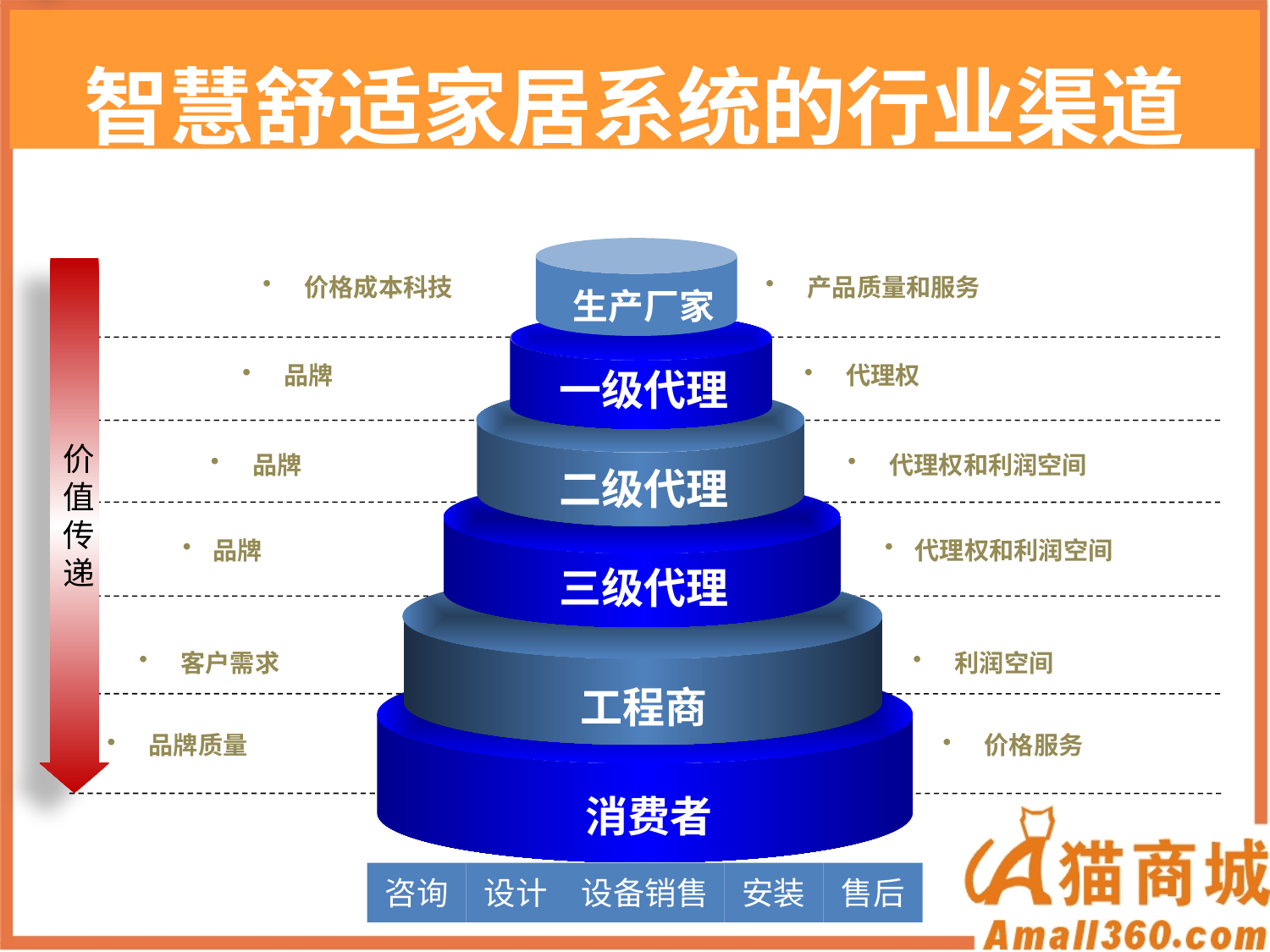

价值传递
智慧舒适家居系统的行业渠道

# 单击此处添加标题

价值传递
 价格成本科技
 产品质量和服务
生产厂家

一级代理

二级代理

三级代理

 品牌
 代理权

 品牌
 代理权和利润空间

品牌
代理权和利润空间

 客户需求
 利润空间

工程商

 品牌质量
 价格服务
消费者

咨询
设计
设备销售
安装
售后